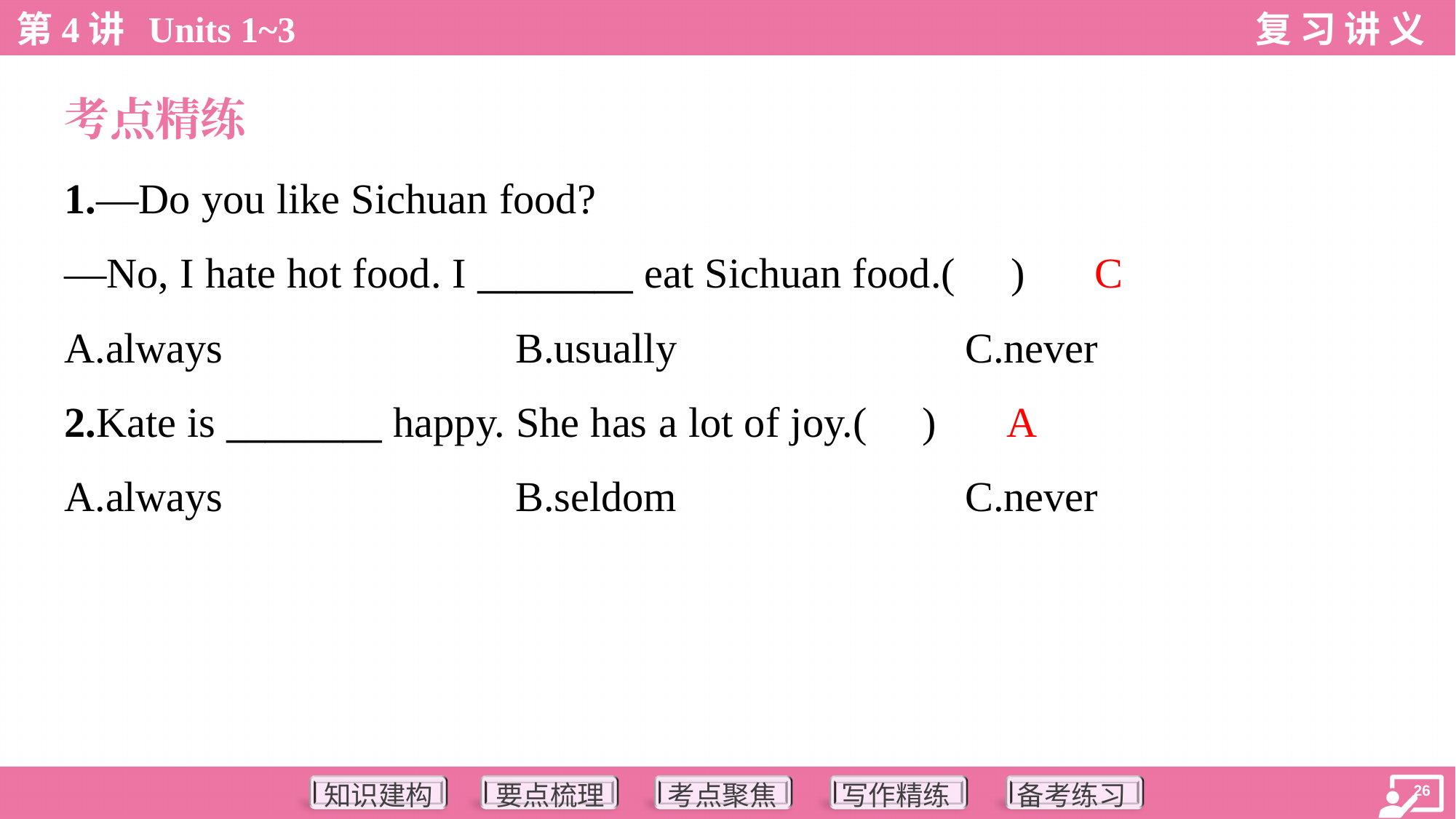

考点精练
1.—Do you like Sichuan food?
—No, I hate hot food. I ________ eat Sichuan food.(     )
C
A.always	B.usually	C.never
A
2.Kate is ________ happy. She has a lot of joy.(     )
A.always	B.seldom	C.never